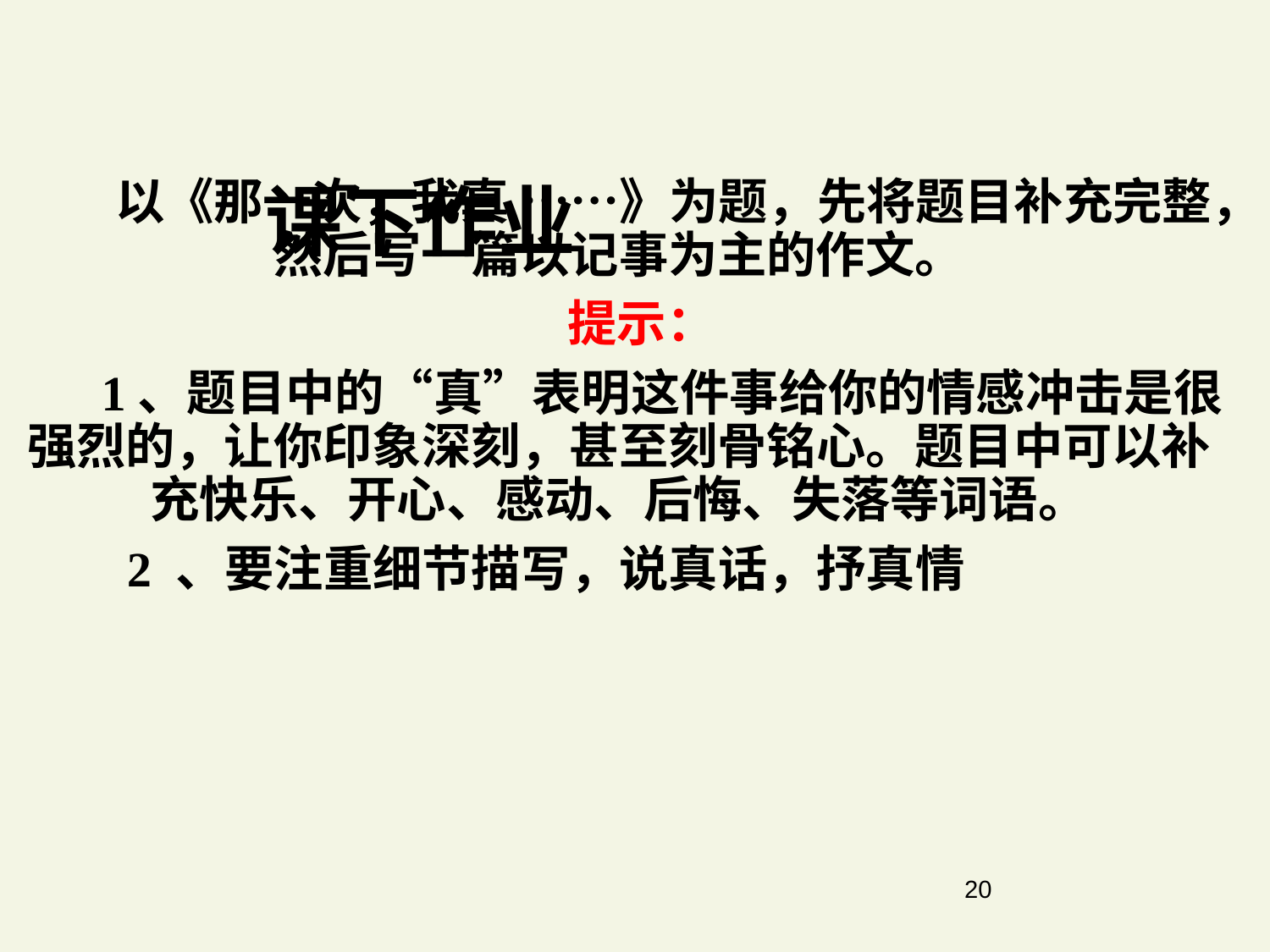

课下作业
       以《那一次，我真 ……》为题，先将题目补充完整，然后写一篇以记事为主的作文。
   提示：
       1、题目中的“真”表明这件事给你的情感冲击是很强烈的，让你印象深刻，甚至刻骨铭心。题目中可以补充快乐、开心、感动、后悔、失落等词语。
       2 、要注重细节描写，说真话，抒真情
20